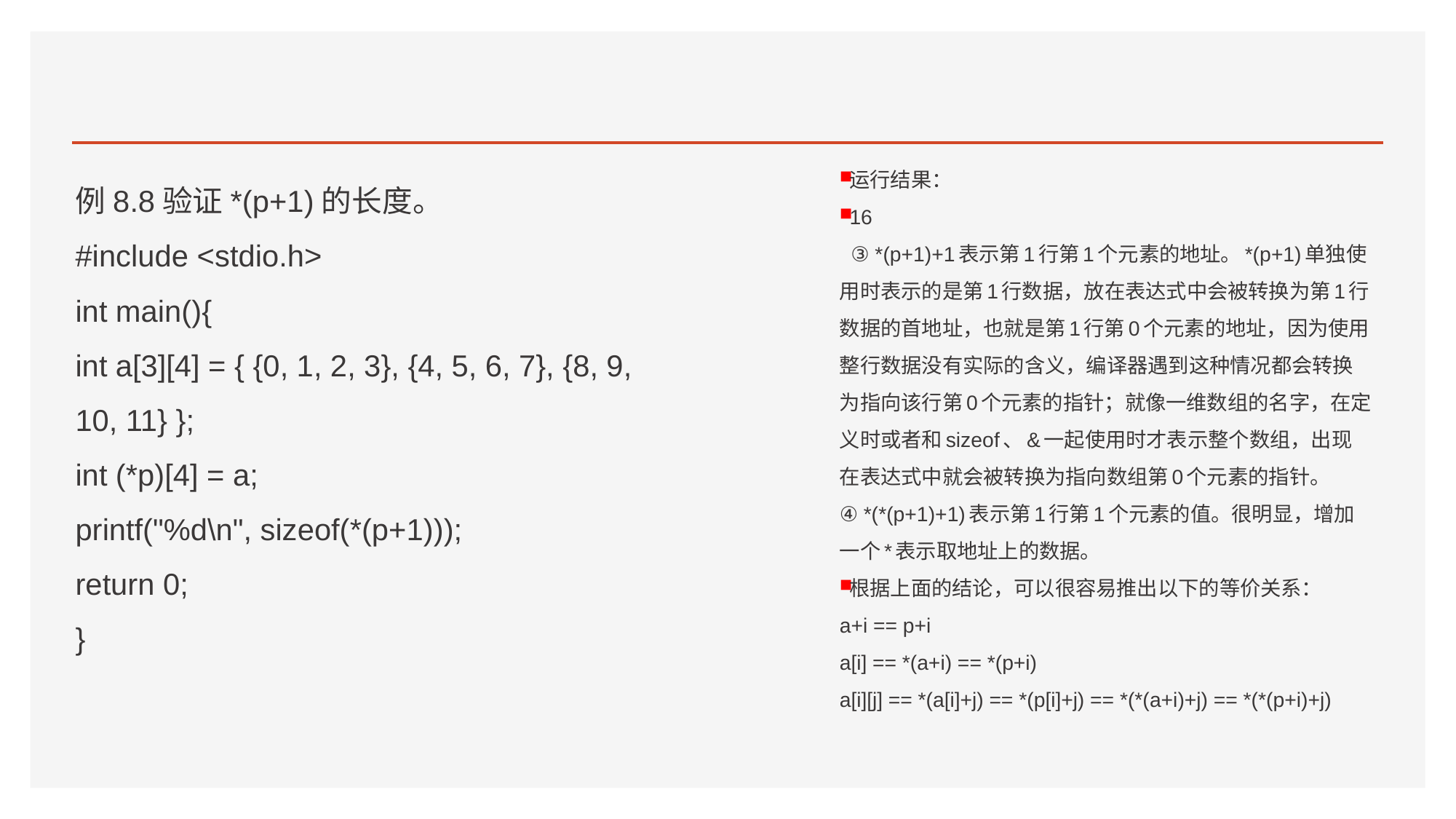

#
运行结果：
16
  ③ *(p+1)+1表示第1行第1个元素的地址。*(p+1)单独使用时表示的是第1行数据，放在表达式中会被转换为第1行数据的首地址，也就是第1行第0个元素的地址，因为使用整行数据没有实际的含义，编译器遇到这种情况都会转换为指向该行第0个元素的指针；就像一维数组的名字，在定义时或者和sizeof、&一起使用时才表示整个数组，出现在表达式中就会被转换为指向数组第0个元素的指针。
④ *(*(p+1)+1)表示第1行第1个元素的值。很明显，增加一个*表示取地址上的数据。
根据上面的结论，可以很容易推出以下的等价关系：
a+i == p+i
a[i] == *(a+i) == *(p+i)
a[i][j] == *(a[i]+j) == *(p[i]+j) == *(*(a+i)+j) == *(*(p+i)+j)
例8.8验证*(p+1)的长度。
#include <stdio.h>
int main(){
int a[3][4] = { {0, 1, 2, 3}, {4, 5, 6, 7}, {8, 9, 10, 11} };
int (*p)[4] = a;
printf("%d\n", sizeof(*(p+1)));
return 0;
}